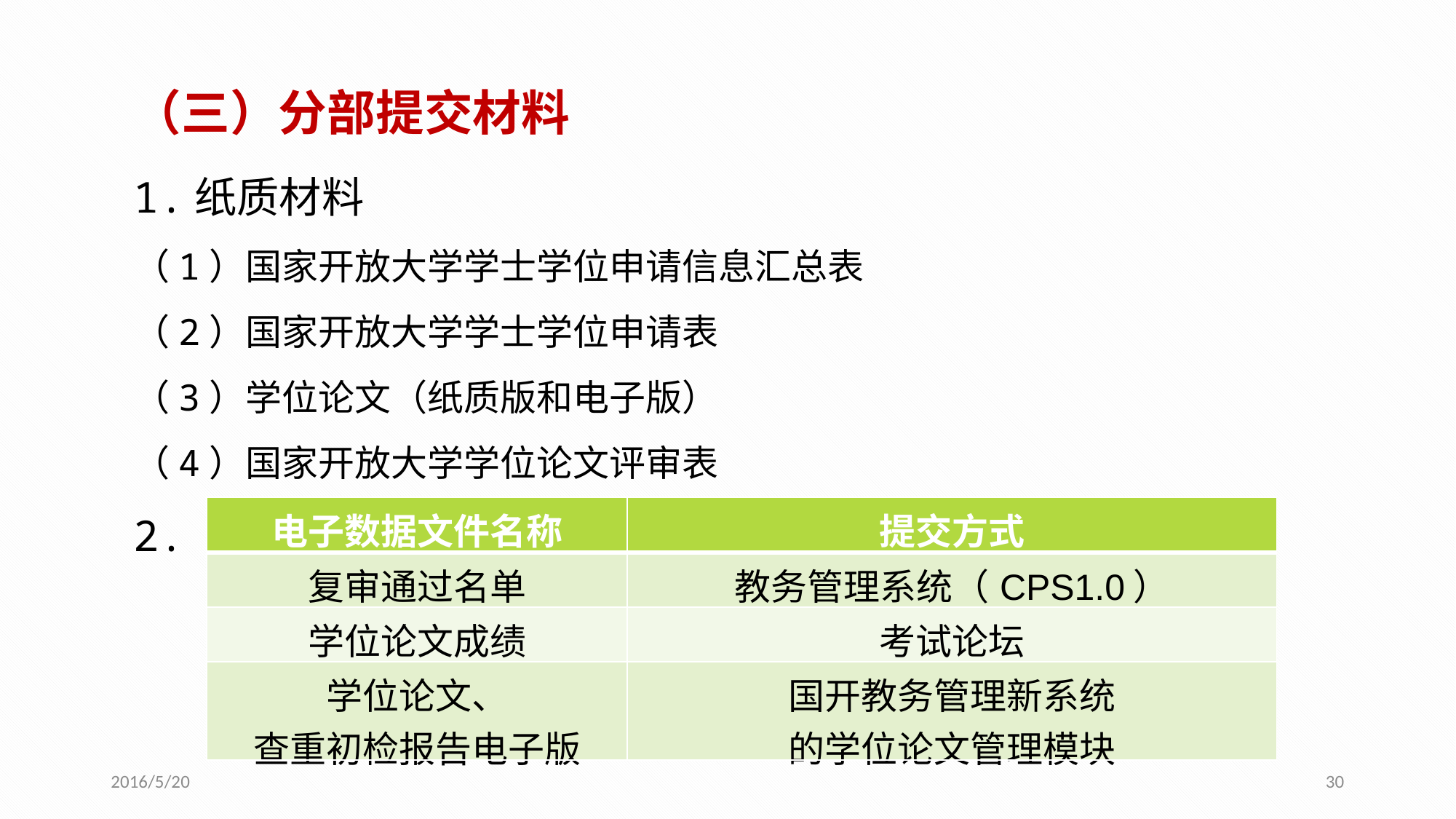

（三）分部提交材料
1.纸质材料
（1）国家开放大学学士学位申请信息汇总表
（2）国家开放大学学士学位申请表
（3）学位论文（纸质版和电子版）
（4）国家开放大学学位论文评审表
2.

| 电子数据文件名称 | 提交方式 |
| --- | --- |
| 复审通过名单 | 教务管理系统（CPS1.0） |
| 学位论文成绩 | 考试论坛 |
| 学位论文、 查重初检报告电子版 | 国开教务管理新系统 的学位论文管理模块 |
2016/5/20
30